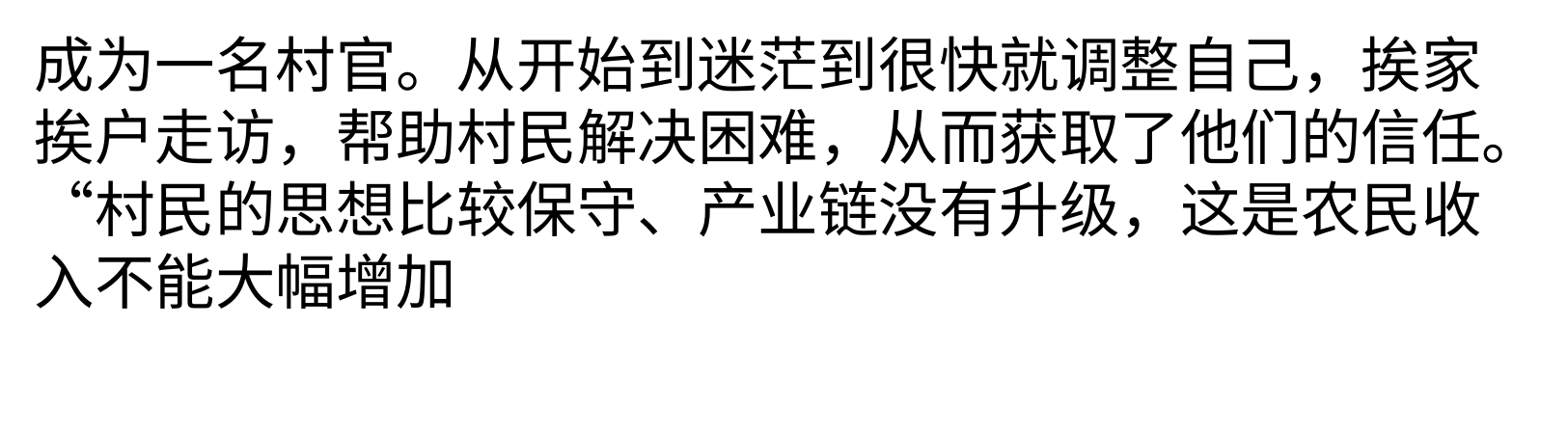

成为一名村官。从开始到迷茫到很快就调整自己，挨家挨户走访，帮助村民解决困难，从而获取了他们的信任。“村民的思想比较保守、产业链没有升级，这是农民收入不能大幅增加